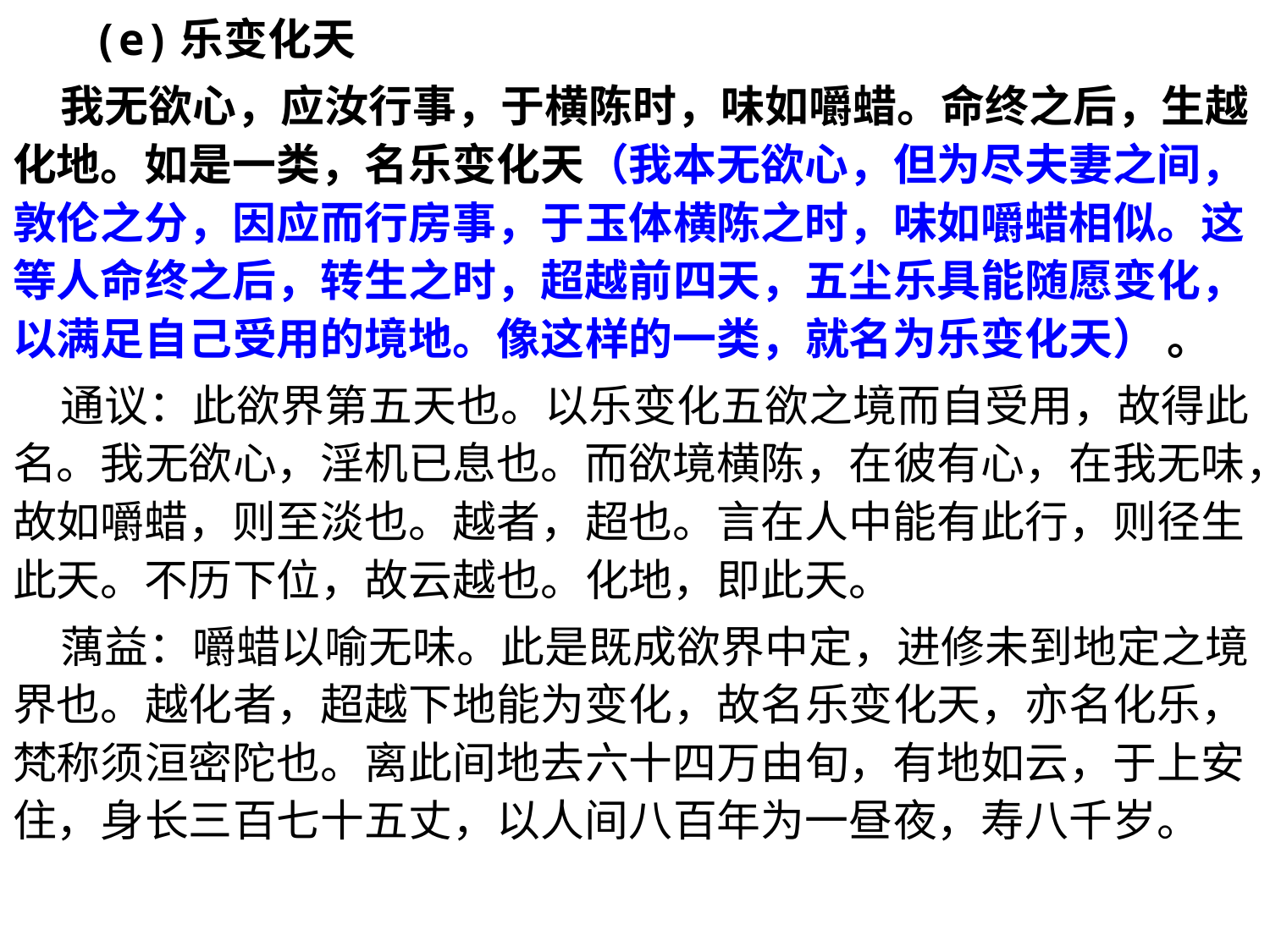

(e)乐变化天
    我无欲心，应汝行事，于横陈时，味如嚼蜡。命终之后，生越化地。如是一类，名乐变化天（我本无欲心，但为尽夫妻之间，敦伦之分，因应而行房事，于玉体横陈之时，味如嚼蜡相似。这等人命终之后，转生之时，超越前四天，五尘乐具能随愿变化，以满足自己受用的境地。像这样的一类，就名为乐变化天） 。
    通议：此欲界第五天也。以乐变化五欲之境而自受用，故得此名。我无欲心，淫机已息也。而欲境横陈，在彼有心，在我无味，故如嚼蜡，则至淡也。越者，超也。言在人中能有此行，则径生此天。不历下位，故云越也。化地，即此天。
    蕅益：嚼蜡以喻无味。此是既成欲界中定，进修未到地定之境界也。越化者，超越下地能为变化，故名乐变化天，亦名化乐，梵称须洹密陀也。离此间地去六十四万由旬，有地如云，于上安住，身长三百七十五丈，以人间八百年为一昼夜，寿八千岁。